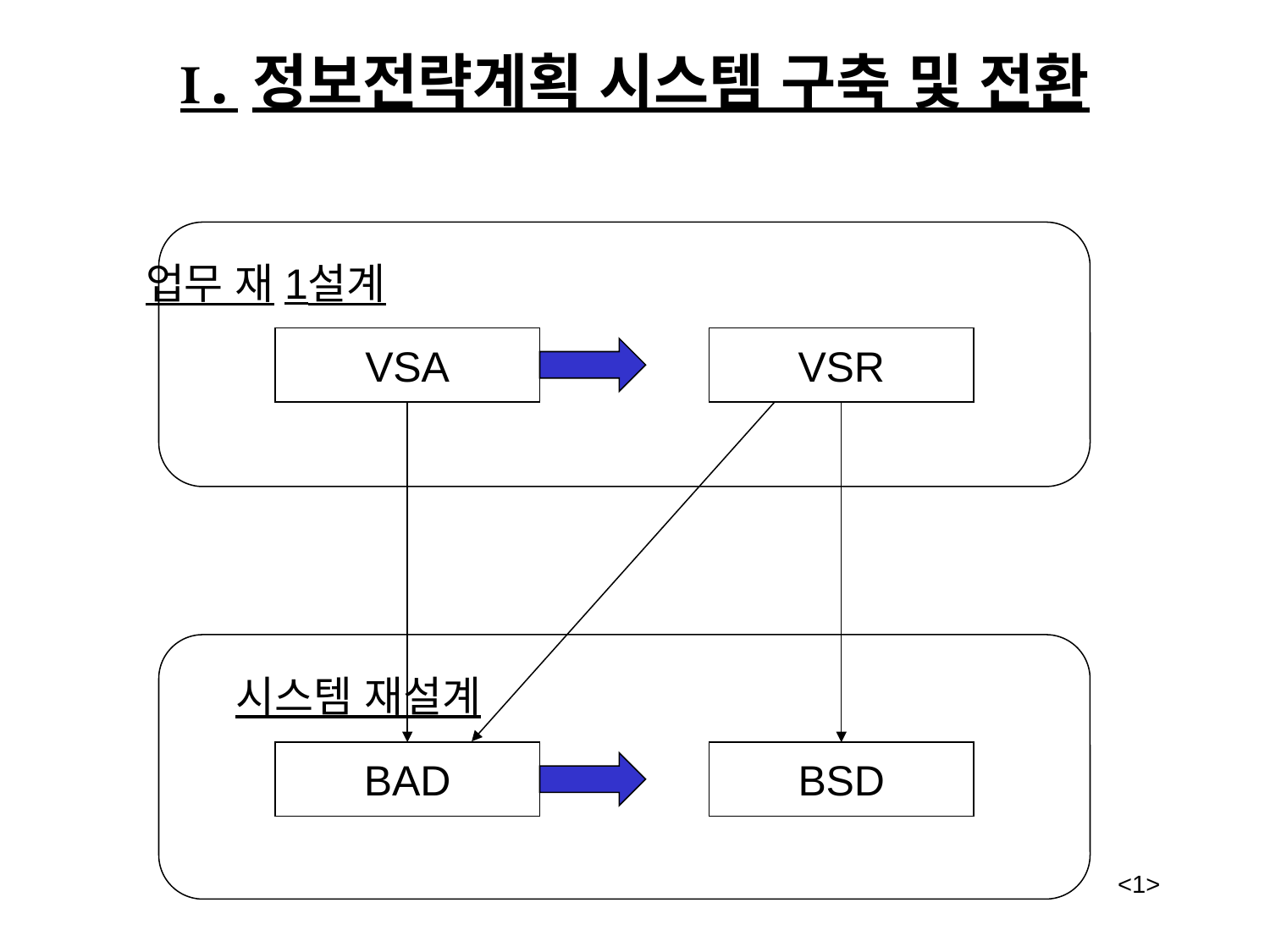

# Ⅰ.정보전략계획 시스템 구축 및 전환

업무 재1설계
VSA
VSR

시스템 재설계
BAD
BSD

<1>